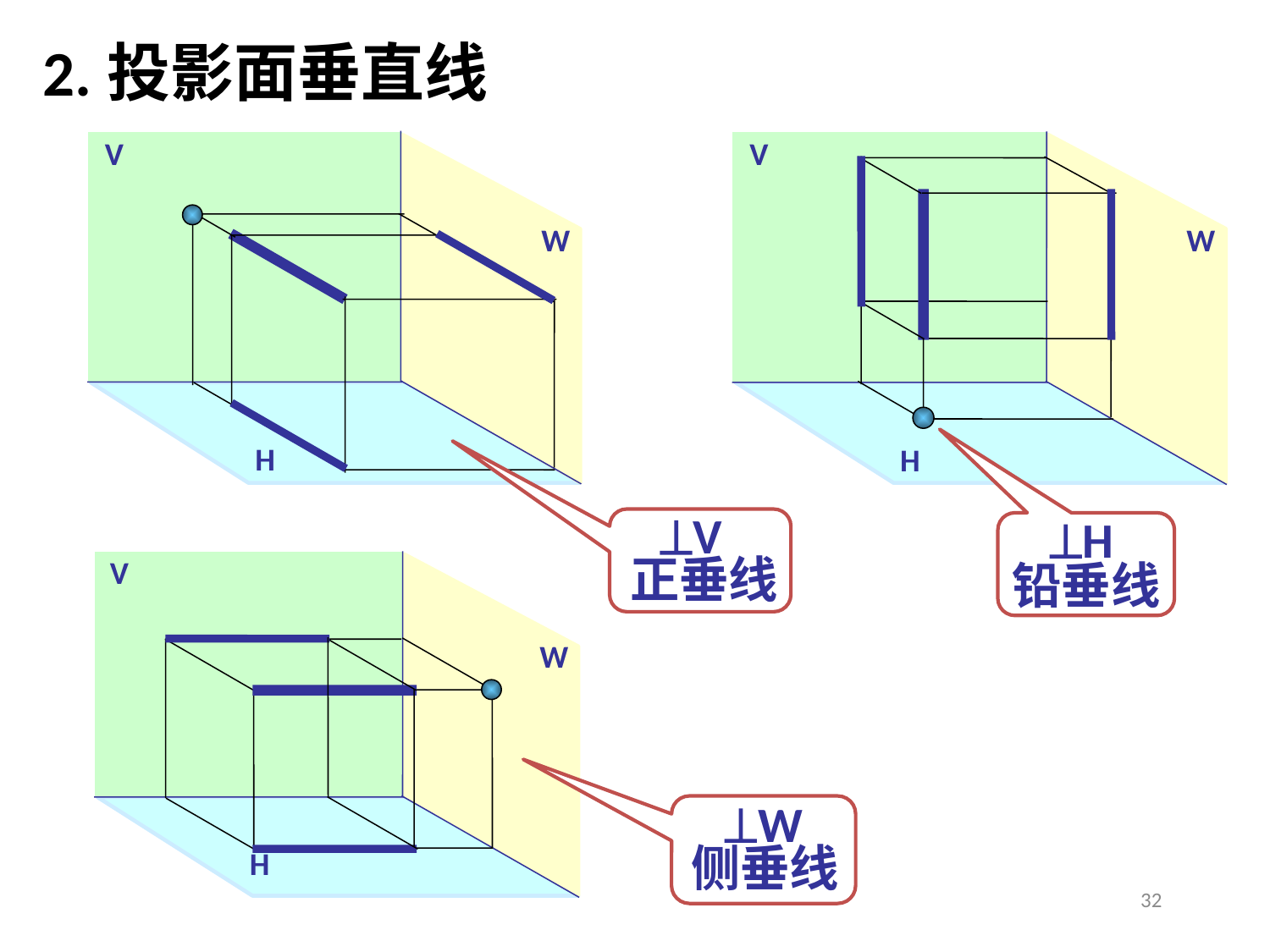

2.投影面垂直线
V

W

H

V

W

H
⊥V
⊥H

正垂线
V

W

H

铅垂线
⊥W

侧垂线
32